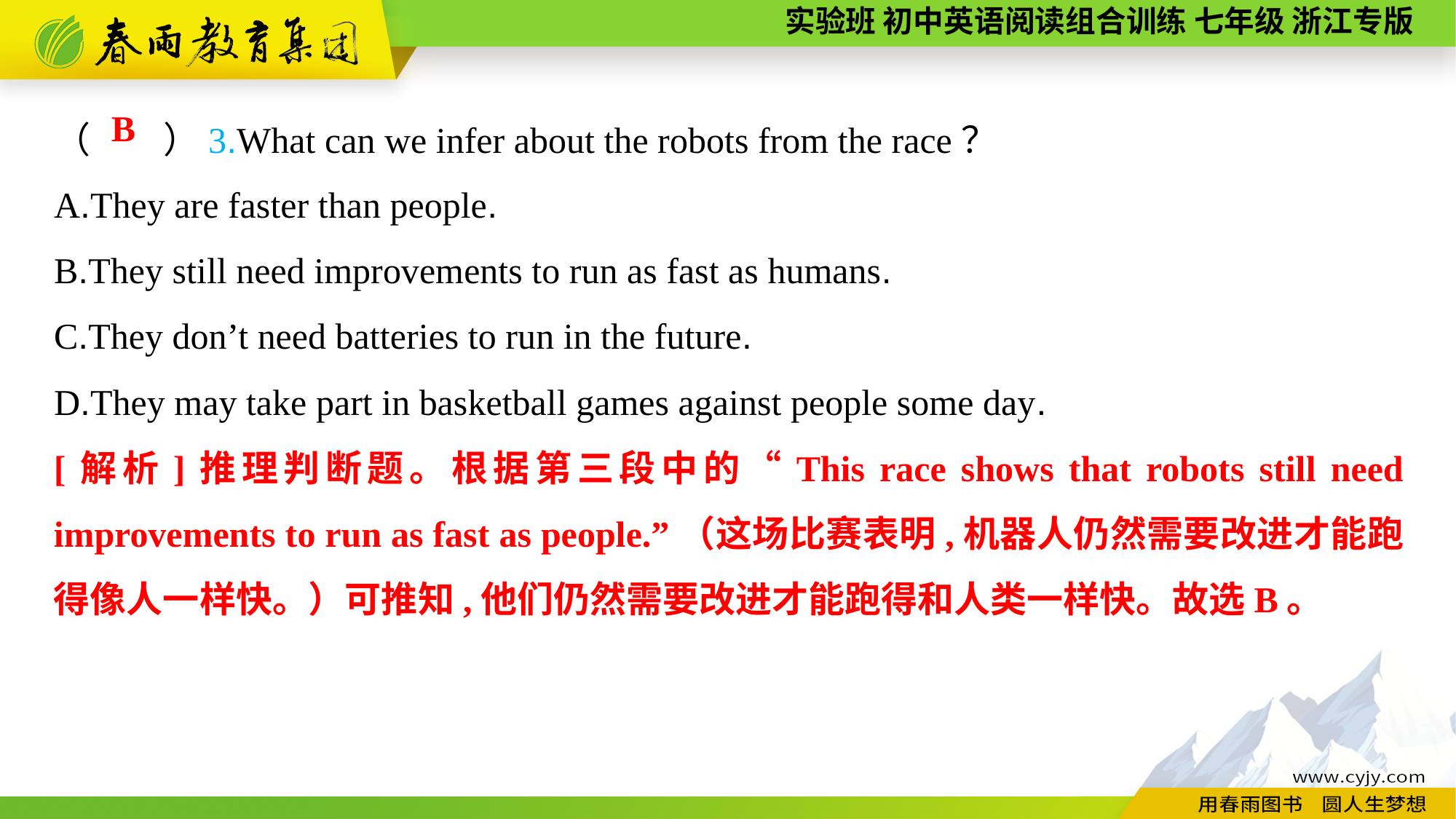

（　　）3.What can we infer about the robots from the race？
A.They are faster than people.
B.They still need improvements to run as fast as humans.
C.They don’t need batteries to run in the future.
D.They may take part in basketball games against people some day.
B
[解析]推理判断题。根据第三段中的“This race shows that robots still need improvements to run as fast as people.”（这场比赛表明,机器人仍然需要改进才能跑得像人一样快。）可推知,他们仍然需要改进才能跑得和人类一样快。故选B。